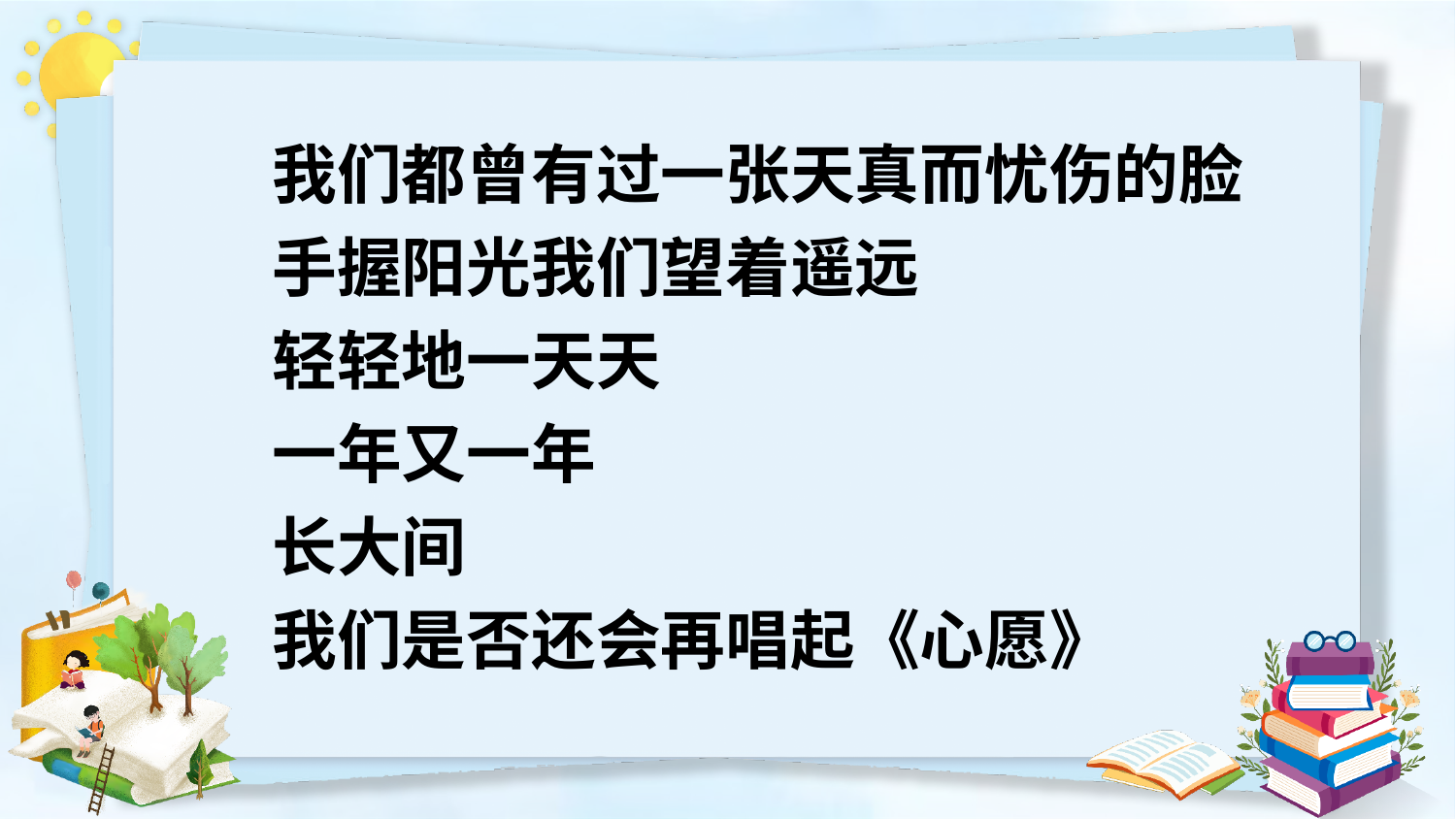

我们都曾有过一张天真而忧伤的脸
手握阳光我们望着遥远
轻轻地一天天
一年又一年
长大间
我们是否还会再唱起《心愿》